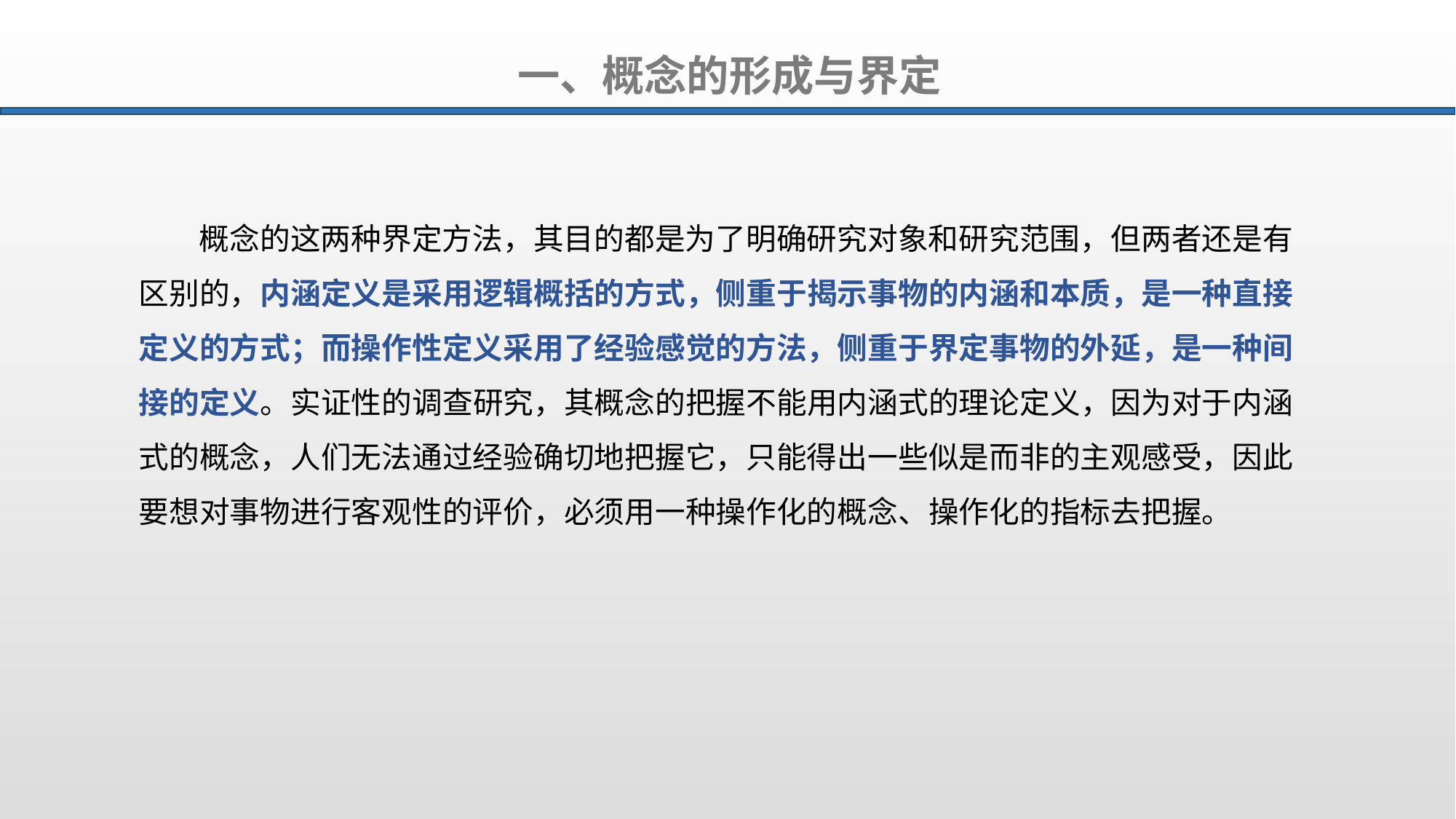

一、概念的形成与界定

概念的这两种界定方法，其目的都是为了明确研究对象和研究范围，但两者还是有区别的，内涵定义是采用逻辑概括的方式，侧重于揭示事物的内涵和本质，是一种直接定义的方式；而操作性定义采用了经验感觉的方法，侧重于界定事物的外延，是一种间接的定义。实证性的调查研究，其概念的把握不能用内涵式的理论定义，因为对于内涵式的概念，人们无法通过经验确切地把握它，只能得出一些似是而非的主观感受，因此要想对事物进行客观性的评价，必须用一种操作化的概念、操作化的指标去把握。